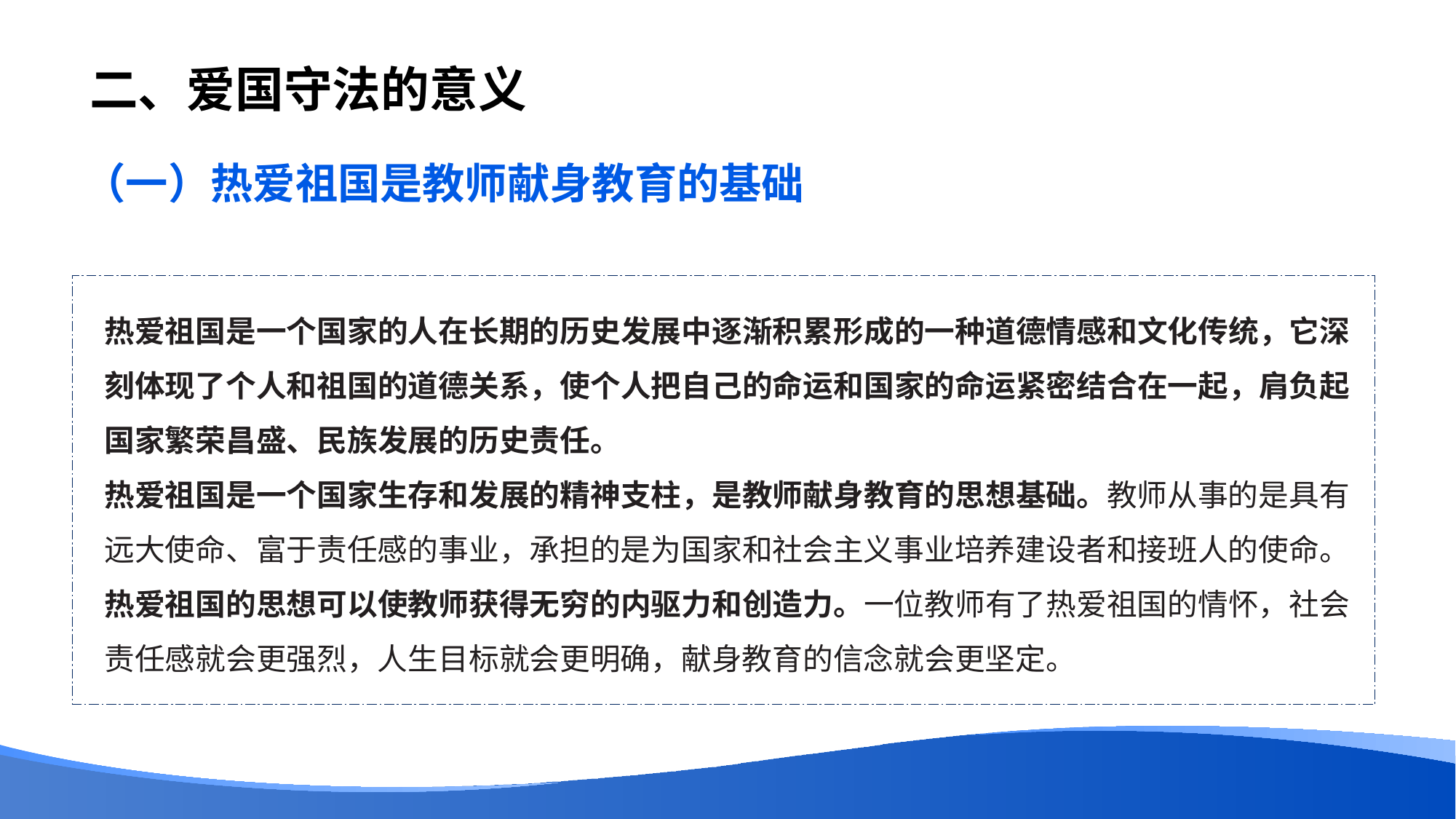

# 二、爱国守法的意义
（一）热爱祖国是教师献身教育的基础

热爱祖国是一个国家的人在长期的历史发展中逐渐积累形成的一种道德情感和文化传统，它深刻体现了个人和祖国的道德关系，使个人把自己的命运和国家的命运紧密结合在一起，肩负起国家繁荣昌盛、民族发展的历史责任。
热爱祖国是一个国家生存和发展的精神支柱，是教师献身教育的思想基础。教师从事的是具有远大使命、富于责任感的事业，承担的是为国家和社会主义事业培养建设者和接班人的使命。
热爱祖国的思想可以使教师获得无穷的内驱力和创造力。一位教师有了热爱祖国的情怀，社会责任感就会更强烈，人生目标就会更明确，献身教育的信念就会更坚定。